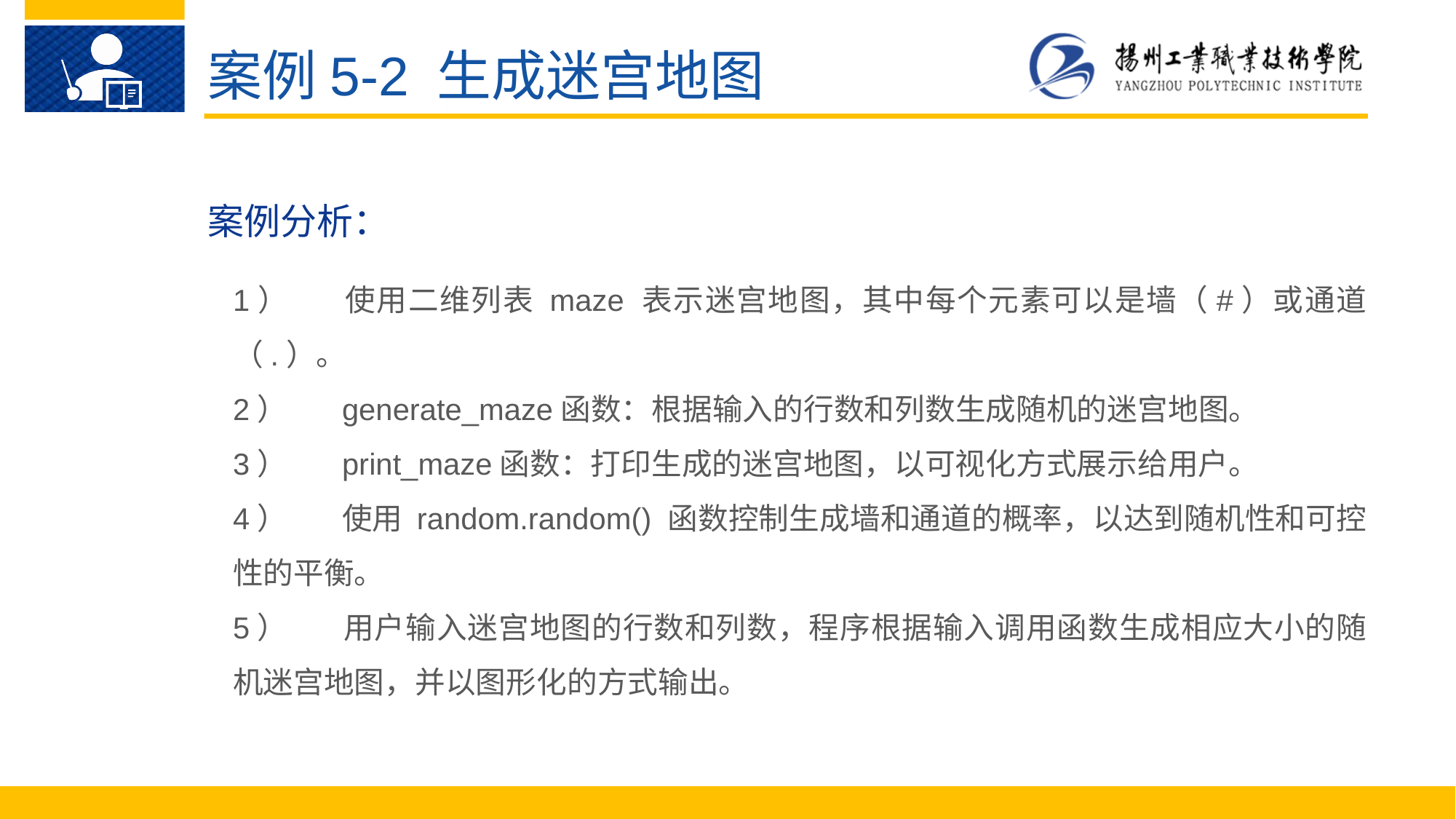

案例5-2 生成迷宫地图
案例分析：
1）	使用二维列表 maze 表示迷宫地图，其中每个元素可以是墙（#）或通道（.）。
2）	generate_maze函数：根据输入的行数和列数生成随机的迷宫地图。
3）	print_maze函数：打印生成的迷宫地图，以可视化方式展示给用户。
4）	使用 random.random() 函数控制生成墙和通道的概率，以达到随机性和可控性的平衡。
5）	用户输入迷宫地图的行数和列数，程序根据输入调用函数生成相应大小的随机迷宫地图，并以图形化的方式输出。